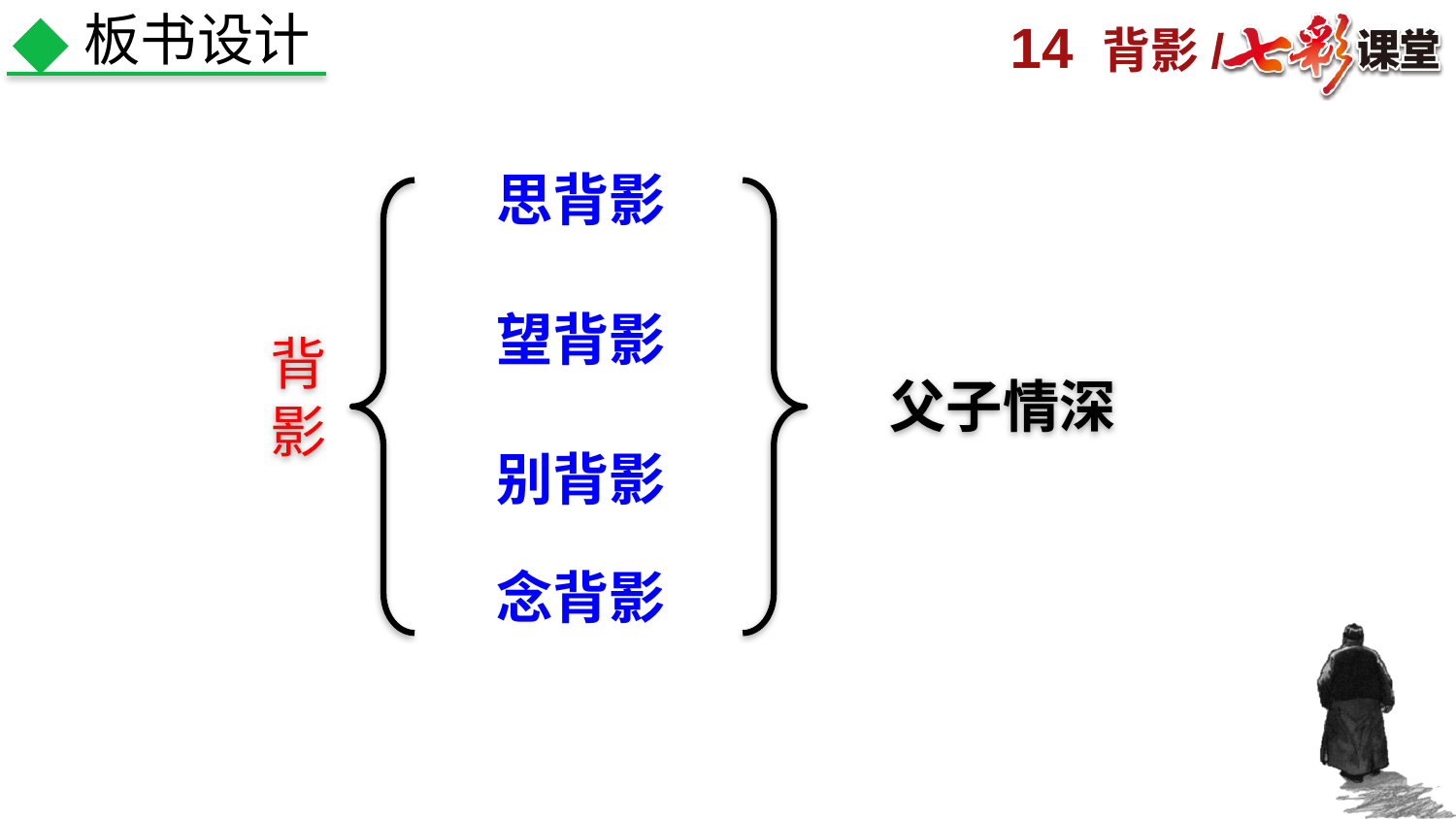

板书设计

思背影

望背影
背
影
父子情深
别背影
念背影